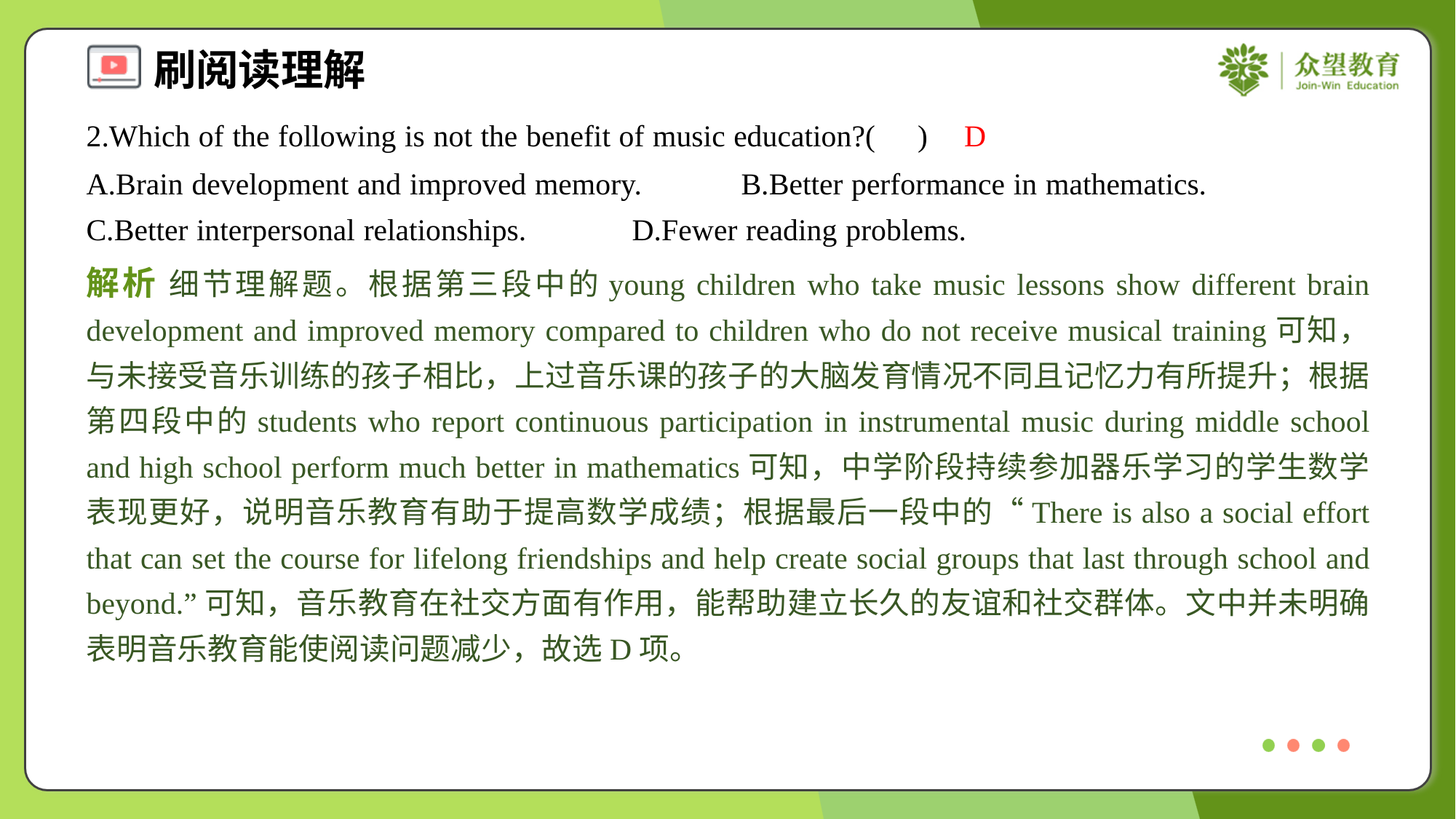

2.Which of the following is not the benefit of music education?(     )
D
A.Brain development and improved memory.	B.Better performance in mathematics.
C.Better interpersonal relationships.	D.Fewer reading problems.
解析 细节理解题。根据第三段中的young children who take music lessons show different brain development and improved memory compared to children who do not receive musical training可知，与未接受音乐训练的孩子相比，上过音乐课的孩子的大脑发育情况不同且记忆力有所提升；根据第四段中的students who report continuous participation in instrumental music during middle school and high school perform much better in mathematics可知，中学阶段持续参加器乐学习的学生数学表现更好，说明音乐教育有助于提高数学成绩；根据最后一段中的“There is also a social effort that can set the course for lifelong friendships and help create social groups that last through school and beyond.”可知，音乐教育在社交方面有作用，能帮助建立长久的友谊和社交群体。文中并未明确表明音乐教育能使阅读问题减少，故选D项。